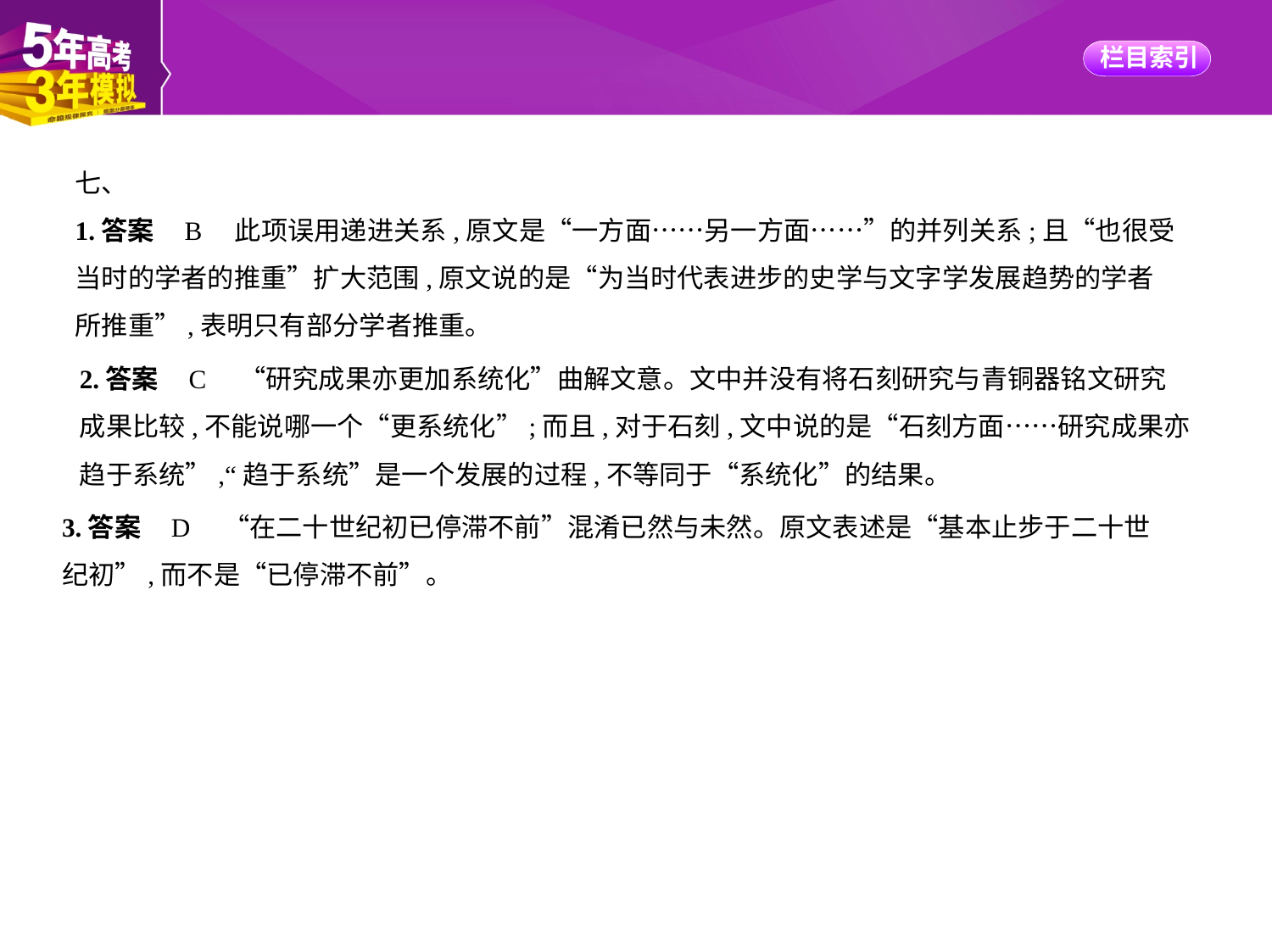

七、
1.答案    B　此项误用递进关系,原文是“一方面……另一方面……”的并列关系;且“也很受
当时的学者的推重”扩大范围,原文说的是“为当时代表进步的史学与文字学发展趋势的学者
所推重”,表明只有部分学者推重。
2.答案    C　“研究成果亦更加系统化”曲解文意。文中并没有将石刻研究与青铜器铭文研究
成果比较,不能说哪一个“更系统化”;而且,对于石刻,文中说的是“石刻方面……研究成果亦
趋于系统”,“趋于系统”是一个发展的过程,不等同于“系统化”的结果。
3.答案    D　“在二十世纪初已停滞不前”混淆已然与未然。原文表述是“基本止步于二十世
纪初”,而不是“已停滞不前”。